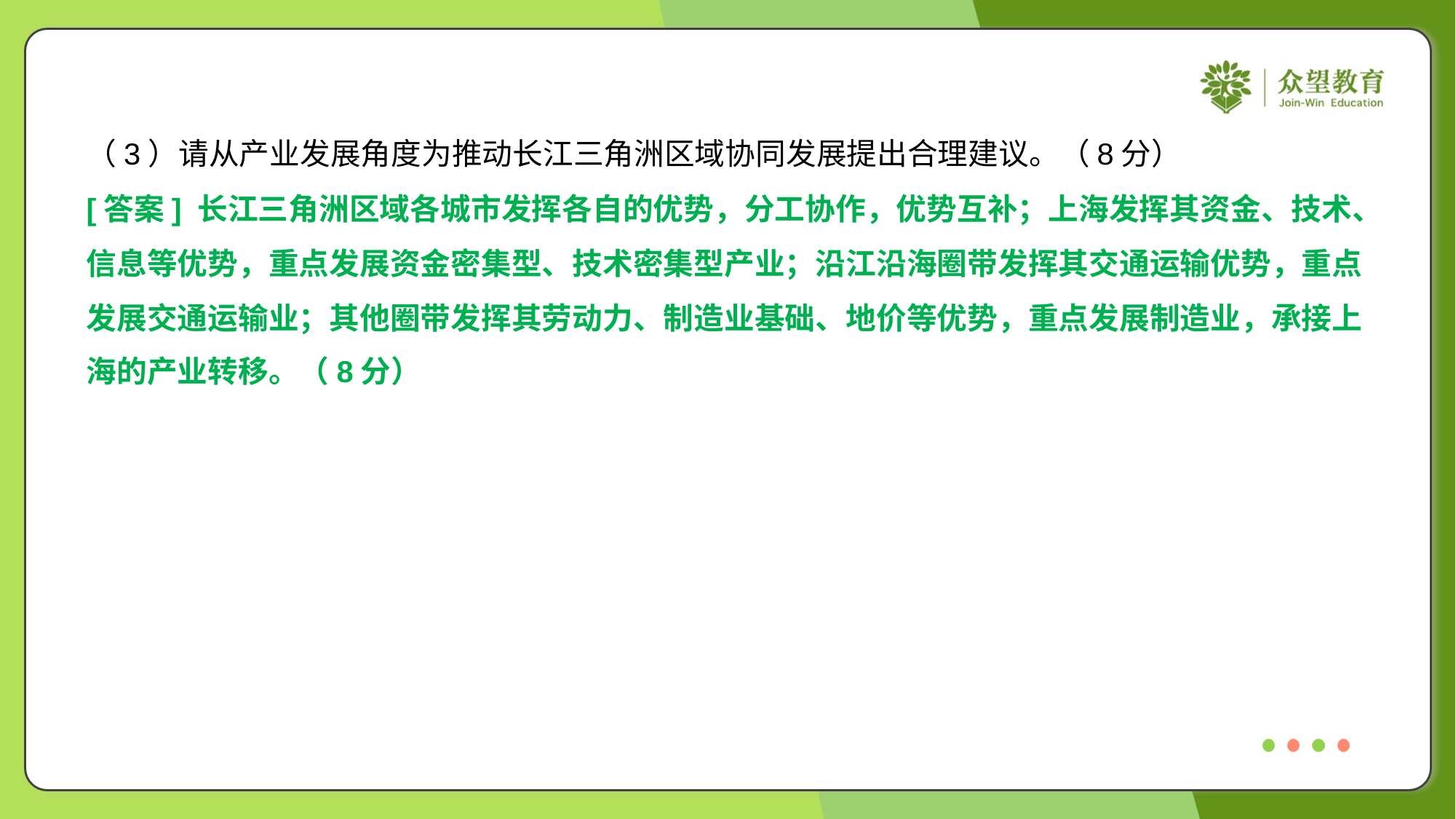

（3）请从产业发展角度为推动长江三角洲区域协同发展提出合理建议。（8分）
[答案] 长江三角洲区域各城市发挥各自的优势，分工协作，优势互补；上海发挥其资金、技术、
信息等优势，重点发展资金密集型、技术密集型产业；沿江沿海圈带发挥其交通运输优势，重点
发展交通运输业；其他圈带发挥其劳动力、制造业基础、地价等优势，重点发展制造业，承接上
海的产业转移。（8分）